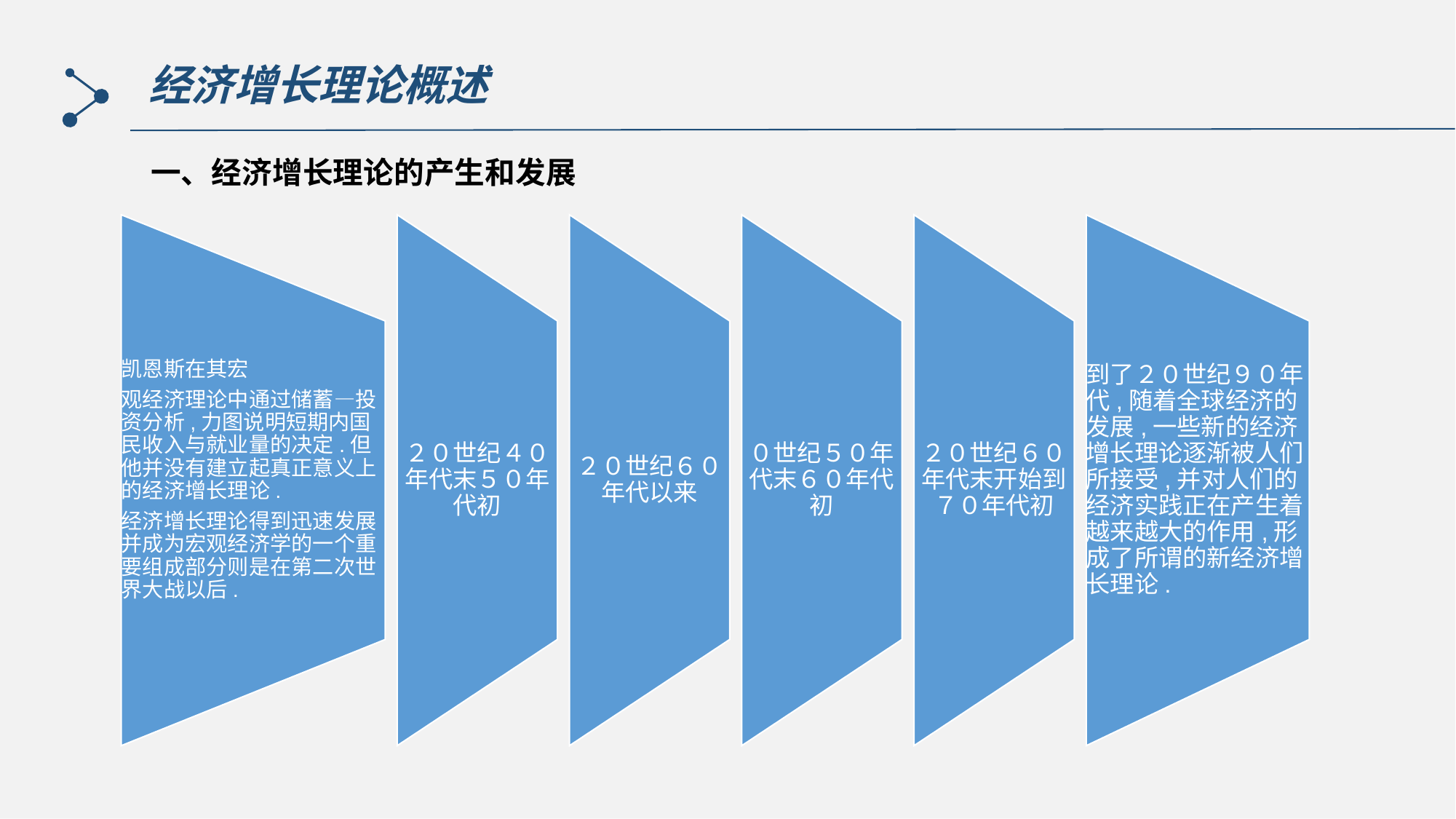

经济增长理论概述
一、经济增长理论的产生和发展
凯恩斯在其宏
观经济理论中通过储蓄—投资分析,力图说明短期内国民收入与就业量的决定.但他并没有建立起真正意义上的经济增长理论.
经济增长理论得到迅速发展并成为宏观经济学的一个重要组成部分则是在第二次世界大战以后.
２０世纪４０年代末５０年代初
２０世纪６０年代以来
０世纪５０年代末６０年代初
２０世纪６０年代末开始到７０年代初
到了２０世纪９０年代,随着全球经济的发展,一些新的经济增长理论逐渐被人们所接受,并对人们的经济实践正在产生着越来越大的作用,形成了所谓的新经济增长理论.